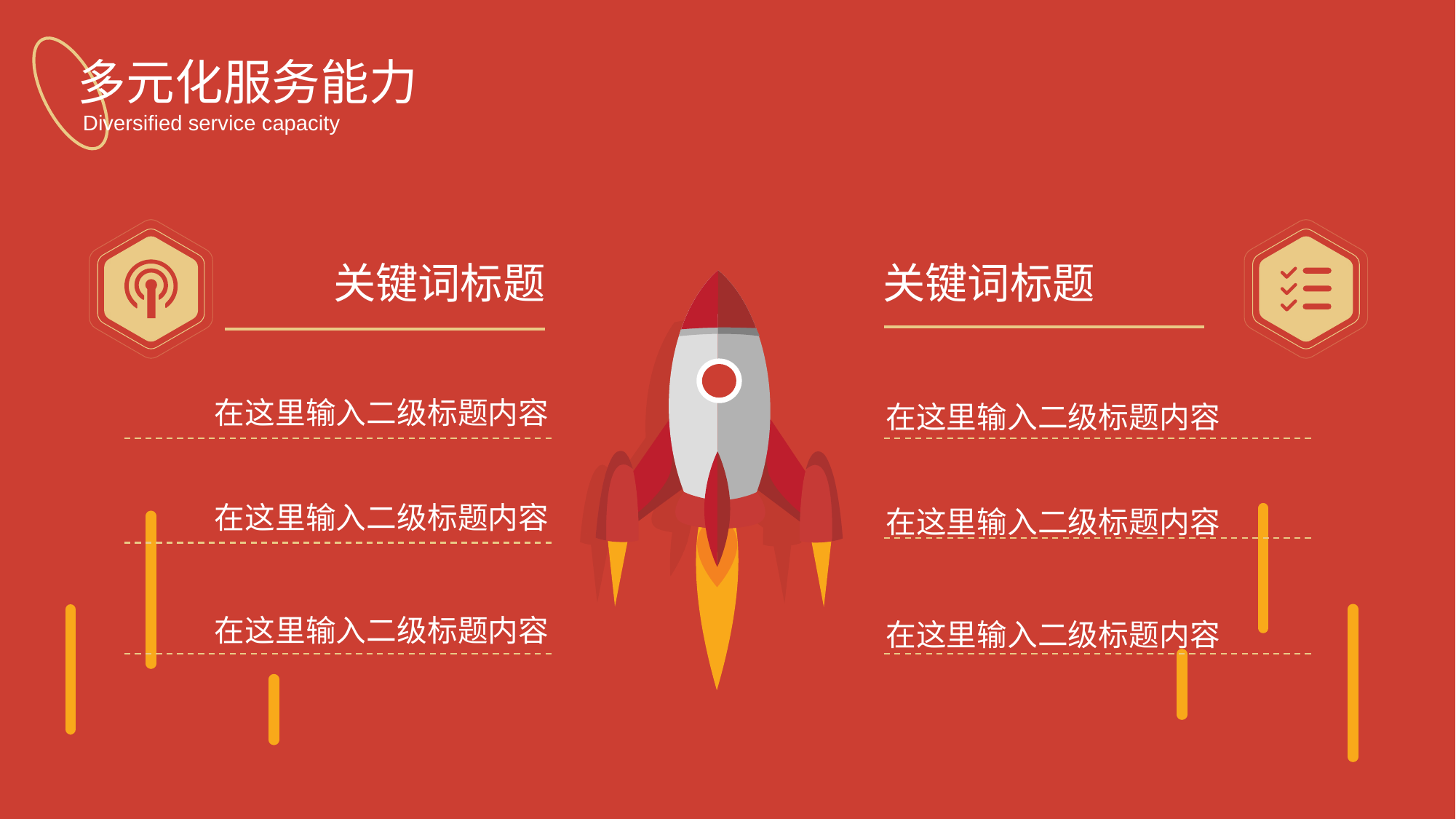

多元化服务能力
Diversified service capacity

关键词标题
在这里输入二级标题内容
在这里输入二级标题内容
在这里输入二级标题内容
关键词标题
在这里输入二级标题内容
在这里输入二级标题内容
在这里输入二级标题内容